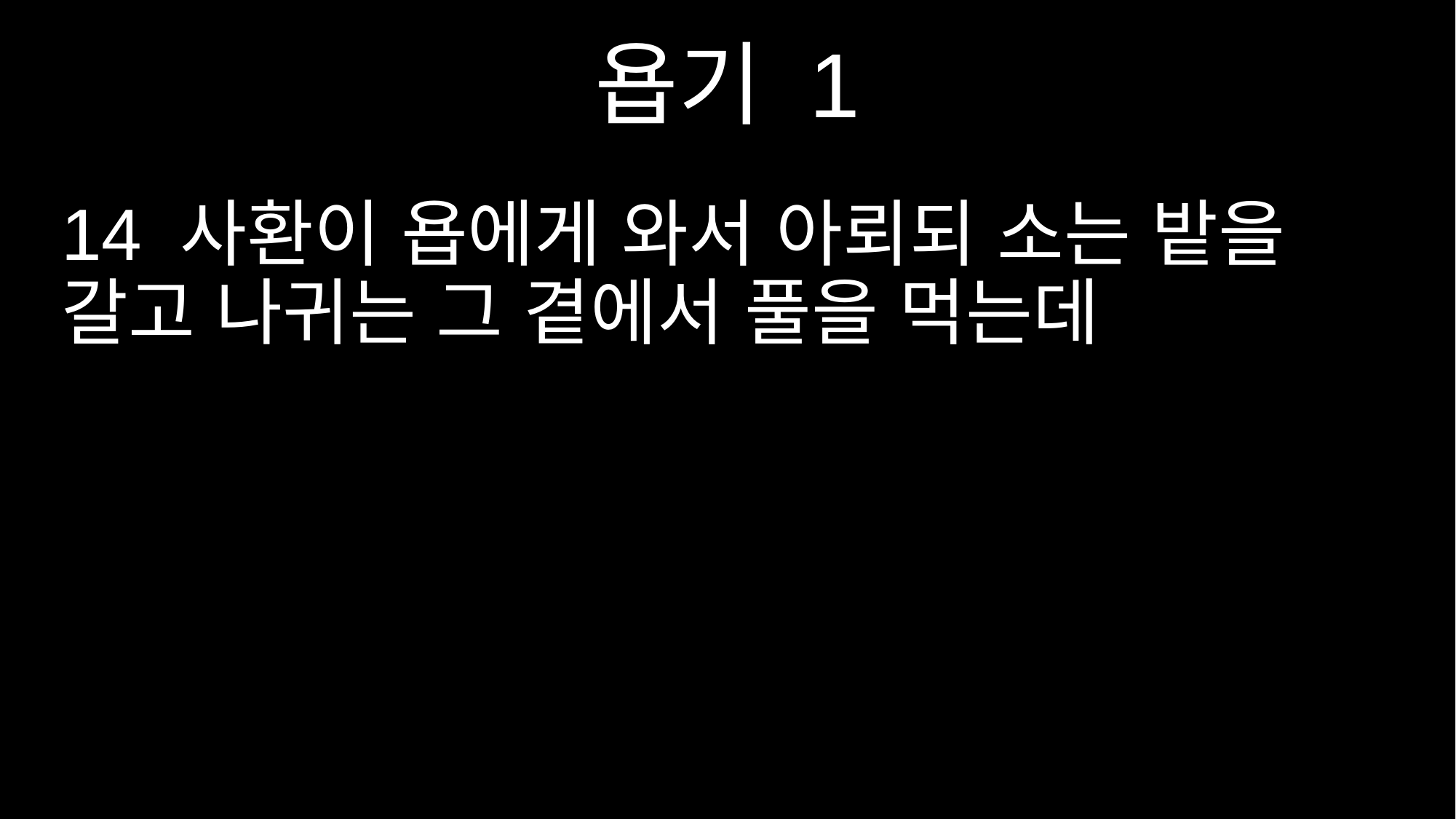

욥기 1
14 사환이 욥에게 와서 아뢰되 소는 밭을 갈고 나귀는 그 곁에서 풀을 먹는데